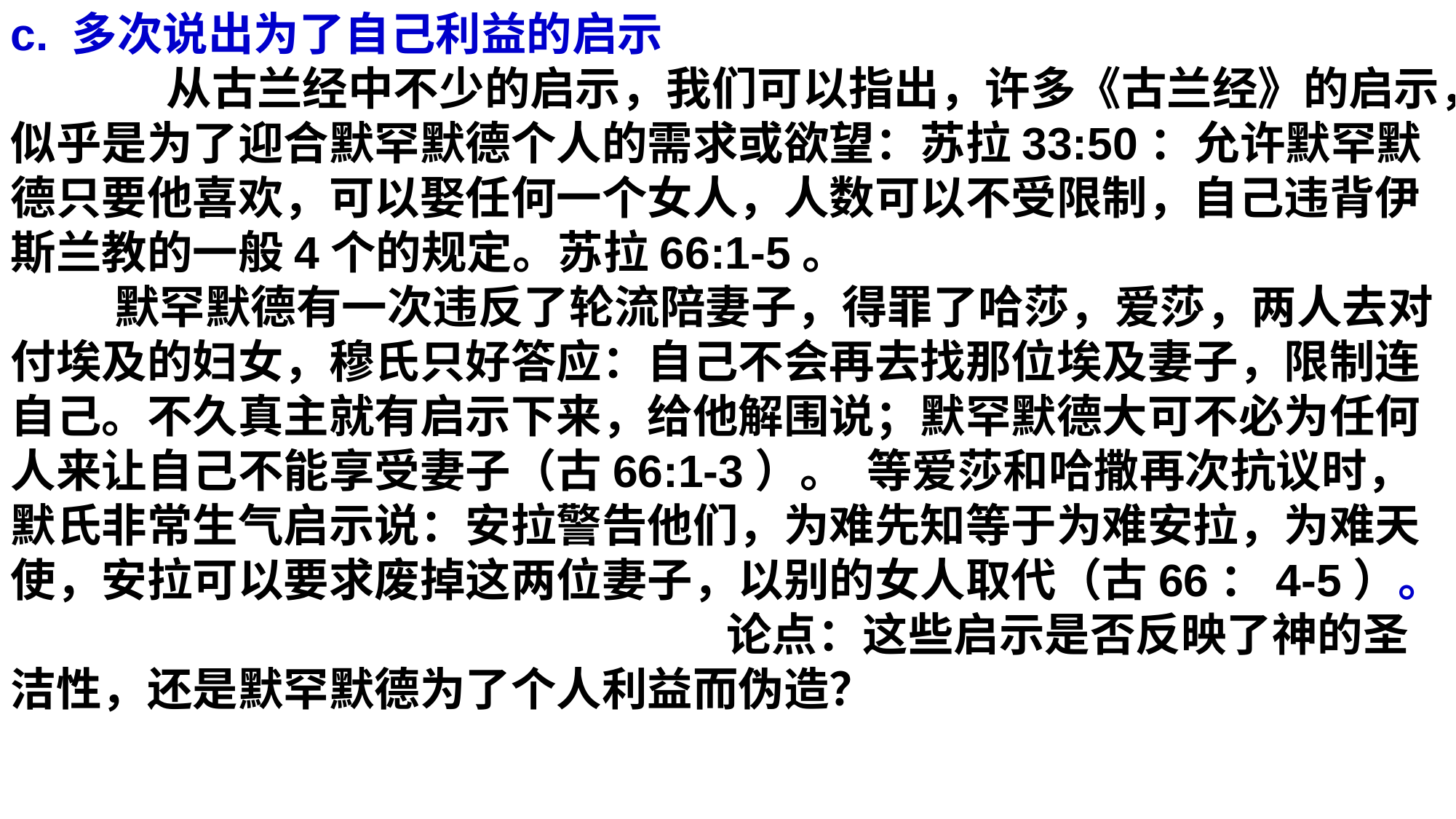

c. 多次说出为了自己利益的启示                                                                                           从古兰经中不少的启示，我们可以指出，许多《古兰经》的启示，似乎是为了迎合默罕默德个人的需求或欲望：苏拉33:50：允许默罕默德只要他喜欢，可以娶任何一个女人，人数可以不受限制，自己违背伊斯兰教的一般4个的规定。苏拉66:1-5。                                                                    默罕默德有一次违反了轮流陪妻子，得罪了哈莎，爱莎，两人去对付埃及的妇女，穆氏只好答应：自己不会再去找那位埃及妻子，限制连自己。不久真主就有启示下来，给他解围说；默罕默德大可不必为任何人来让自己不能享受妻子（古66:1-3）。  等爱莎和哈撒再次抗议时，默氏非常生气启示说：安拉警告他们，为难先知等于为难安拉，为难天使，安拉可以要求废掉这两位妻子，以别的女人取代（古66：4-5）。                                                                      论点：这些启示是否反映了神的圣洁性，还是默罕默德为了个人利益而伪造？